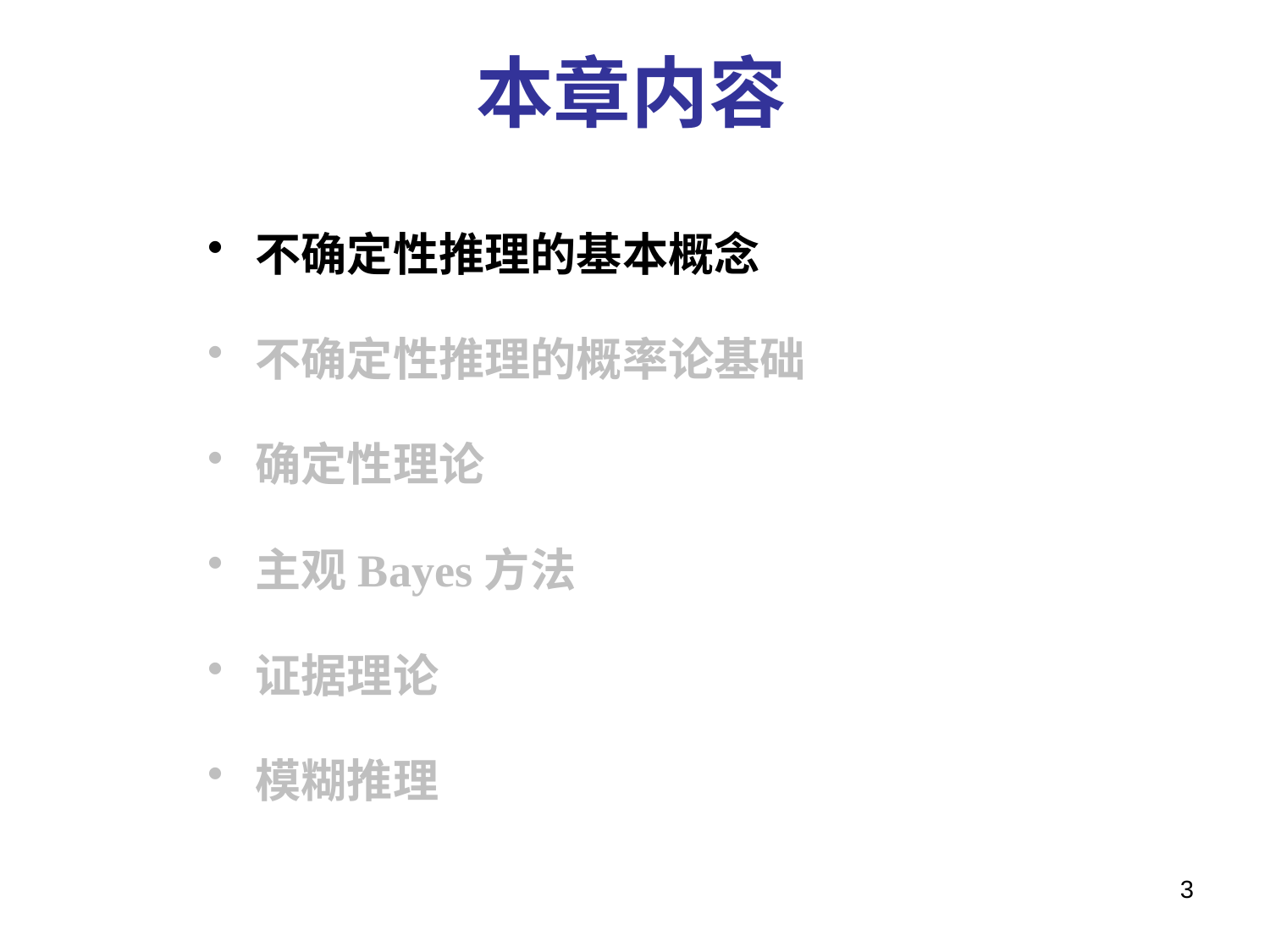

# 本章内容
不确定性推理的基本概念
不确定性推理的概率论基础
确定性理论
主观Bayes方法
证据理论
模糊推理
3